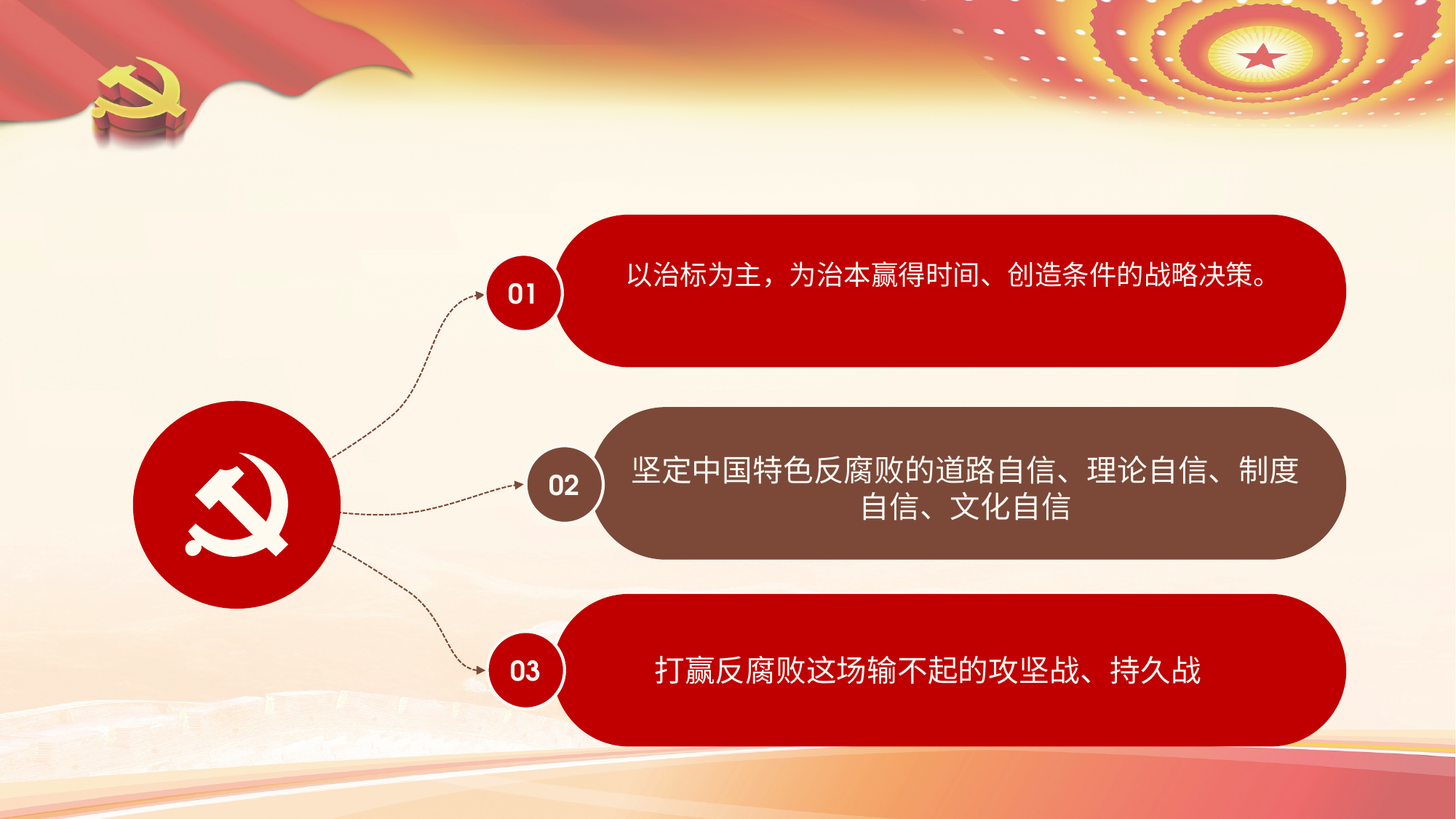

以治标为主，为治本赢得时间、创造条件的战略决策。
01

坚定中国特色反腐败的道路自信、理论自信、制度
自信、文化自信
02

打赢反腐败这场输不起的攻坚战、持久战
03
延时符